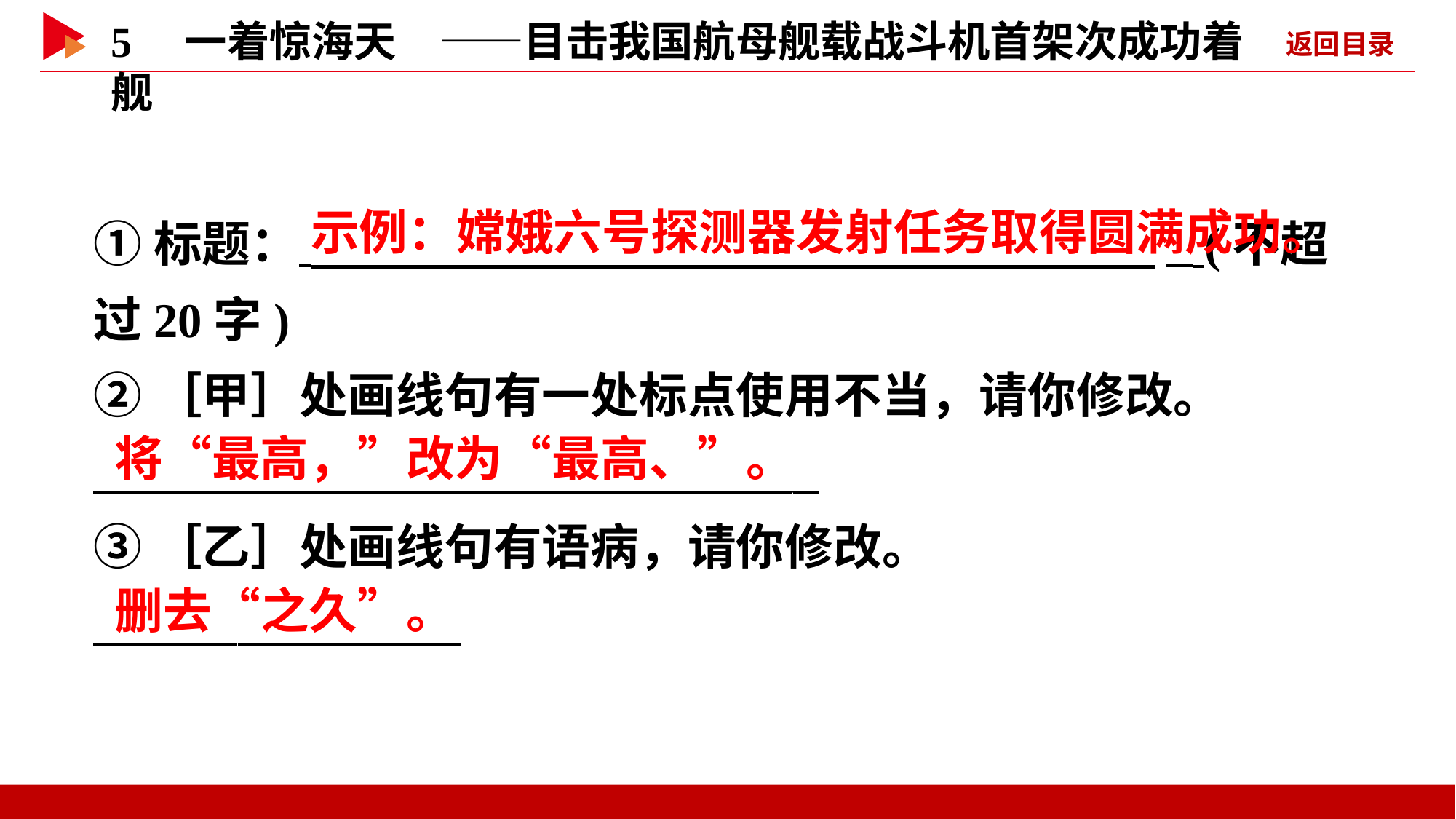

①标题：                                                                             _ (不超过20字)
②［甲］处画线句有一处标点使用不当，请你修改。
                                                     _
③［乙］处画线句有语病，请你修改。
                          _
 示例：嫦娥六号探测器发射任务取得圆满成功。
 将“最高，”改为“最高、”。
 删去“之久”。